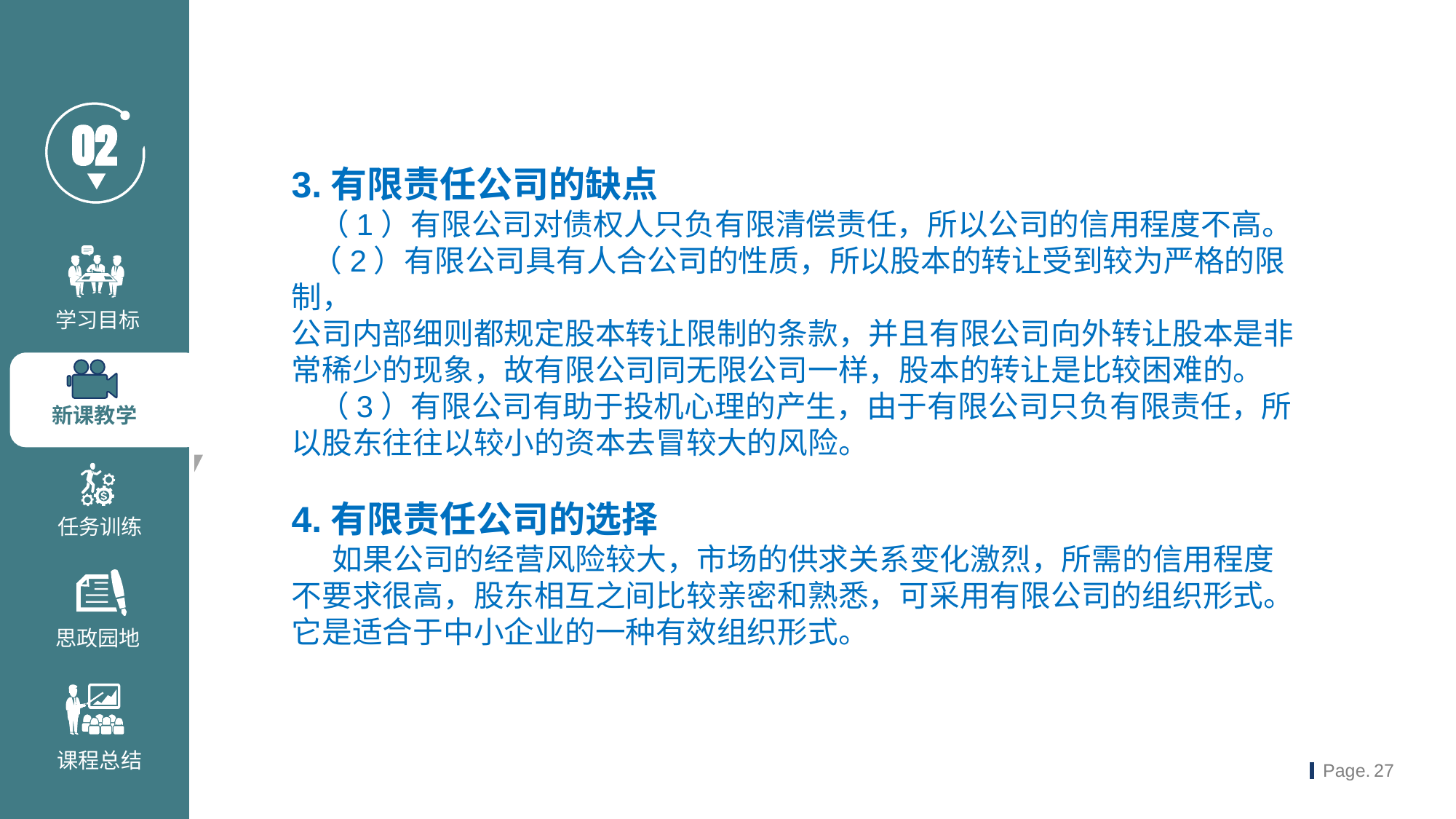

3.有限责任公司的缺点
   （1）有限公司对债权人只负有限清偿责任，所以公司的信用程度不高。
  （2）有限公司具有人合公司的性质，所以股本的转让受到较为严格的限制，
公司内部细则都规定股本转让限制的条款，并且有限公司向外转让股本是非常稀少的现象，故有限公司同无限公司一样，股本的转让是比较困难的。
   （3）有限公司有助于投机心理的产生，由于有限公司只负有限责任，所以股东往往以较小的资本去冒较大的风险。

4.有限责任公司的选择
     如果公司的经营风险较大，市场的供求关系变化激烈，所需的信用程度不要求很高，股东相互之间比较亲密和熟悉，可采用有限公司的组织形式。它是适合于中小企业的一种有效组织形式。